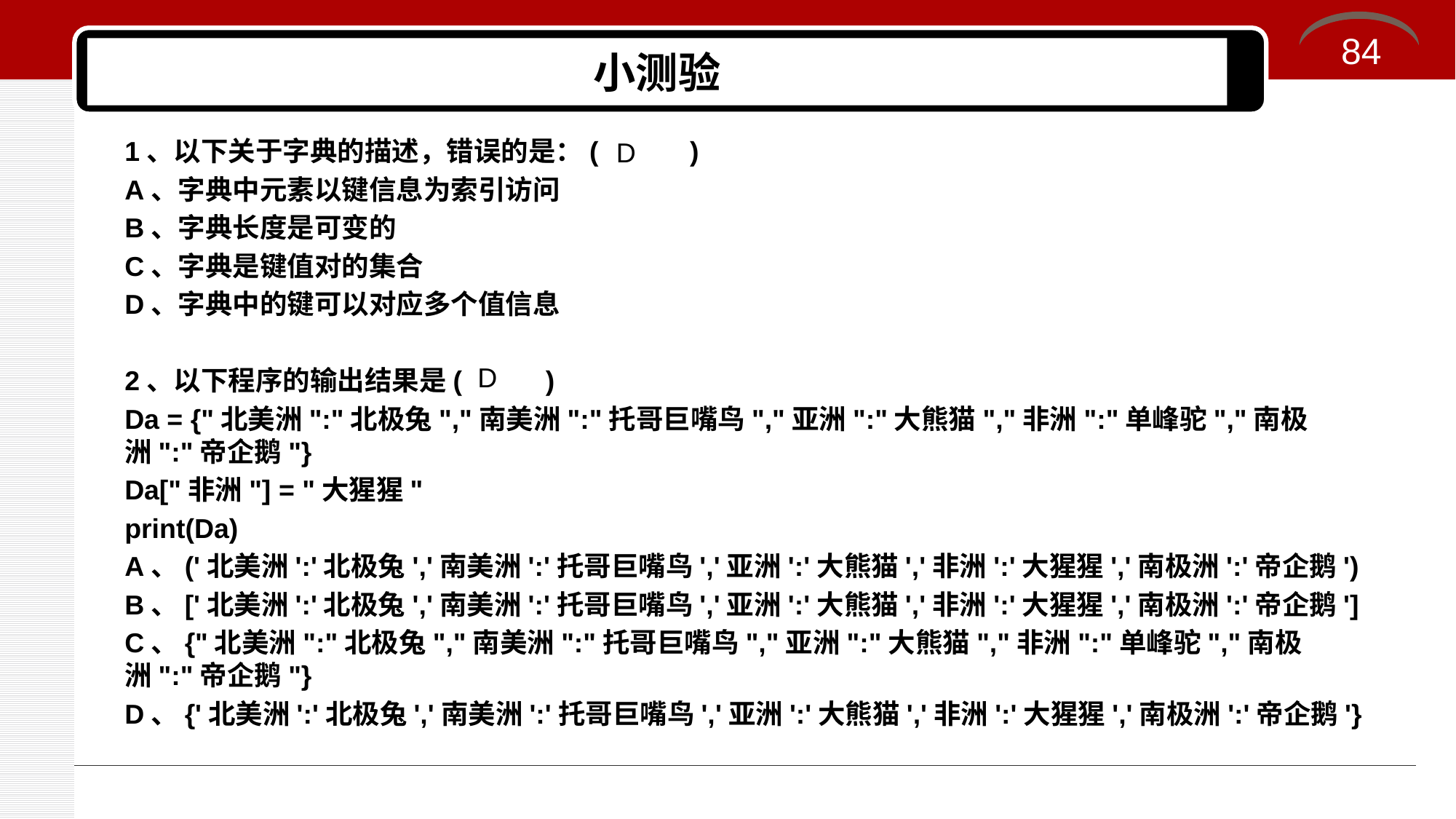

84
# 小测验
1、以下关于字典的描述，错误的是：(            )
A、字典中元素以键信息为索引访问
B、字典长度是可变的
C、字典是键值对的集合
D、字典中的键可以对应多个值信息

2、以下程序的输出结果是(           )
Da = {"北美洲":"北极兔","南美洲":"托哥巨嘴鸟","亚洲":"大熊猫","非洲":"单峰驼","南极洲":"帝企鹅"}
Da["非洲"] = "大猩猩"
print(Da)
A、('北美洲':'北极兔','南美洲':'托哥巨嘴鸟','亚洲':'大熊猫','非洲':'大猩猩','南极洲':'帝企鹅')
B、['北美洲':'北极兔','南美洲':'托哥巨嘴鸟','亚洲':'大熊猫','非洲':'大猩猩','南极洲':'帝企鹅']
C、{"北美洲":"北极兔","南美洲":"托哥巨嘴鸟","亚洲":"大熊猫","非洲":"单峰驼","南极洲":"帝企鹅"}
D、{'北美洲':'北极兔','南美洲':'托哥巨嘴鸟','亚洲':'大熊猫','非洲':'大猩猩','南极洲':'帝企鹅'}

D
D